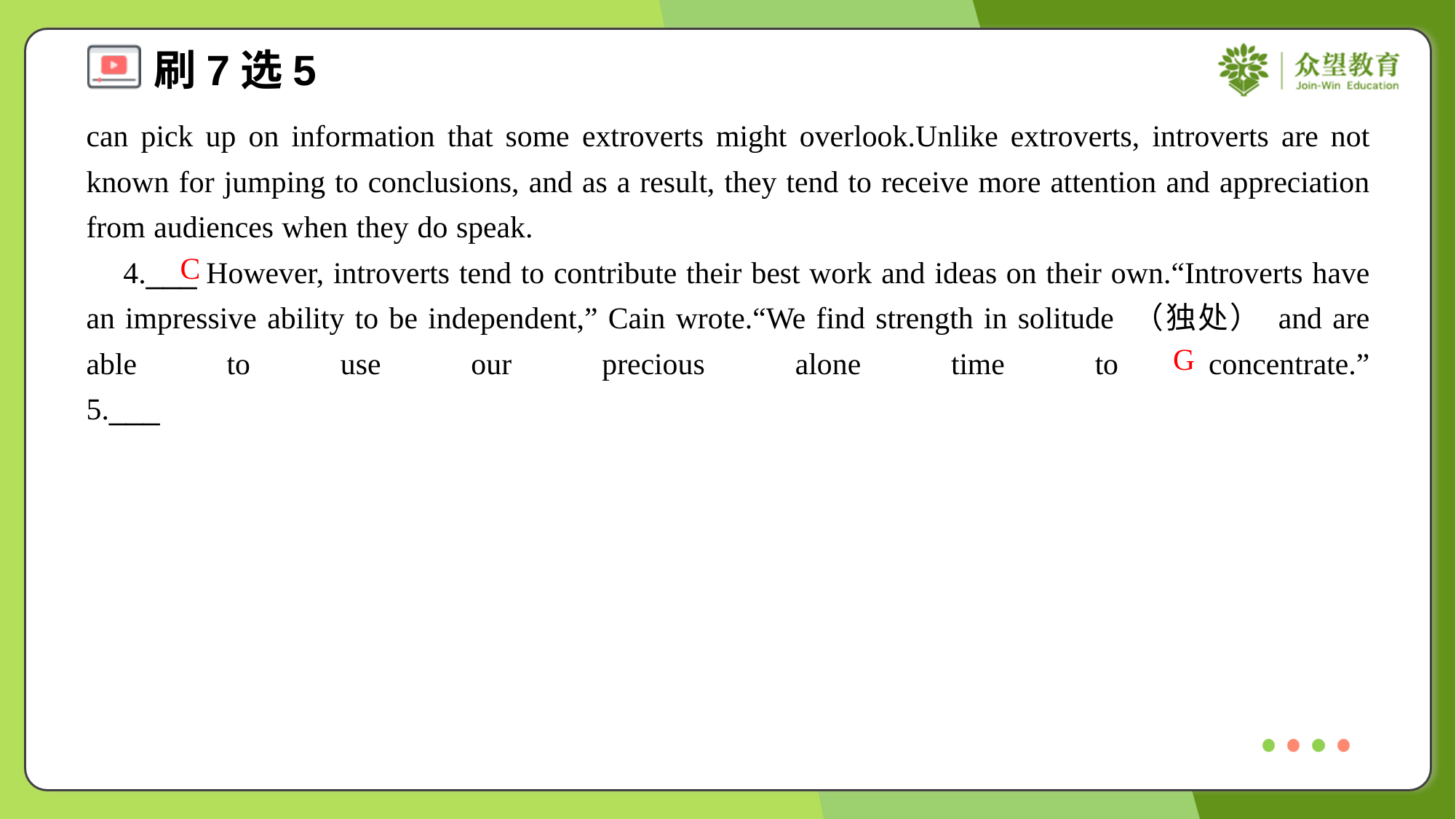

can pick up on information that some extroverts might overlook.Unlike extroverts, introverts are not known for jumping to conclusions, and as a result, they tend to receive more attention and appreciation from audiences when they do speak.
    4.___ However, introverts tend to contribute their best work and ideas on their own.“Introverts have an impressive ability to be independent,” Cain wrote.“We find strength in solitude （独处） and are able to use our precious alone time to concentrate.” 5.___#4
C
G